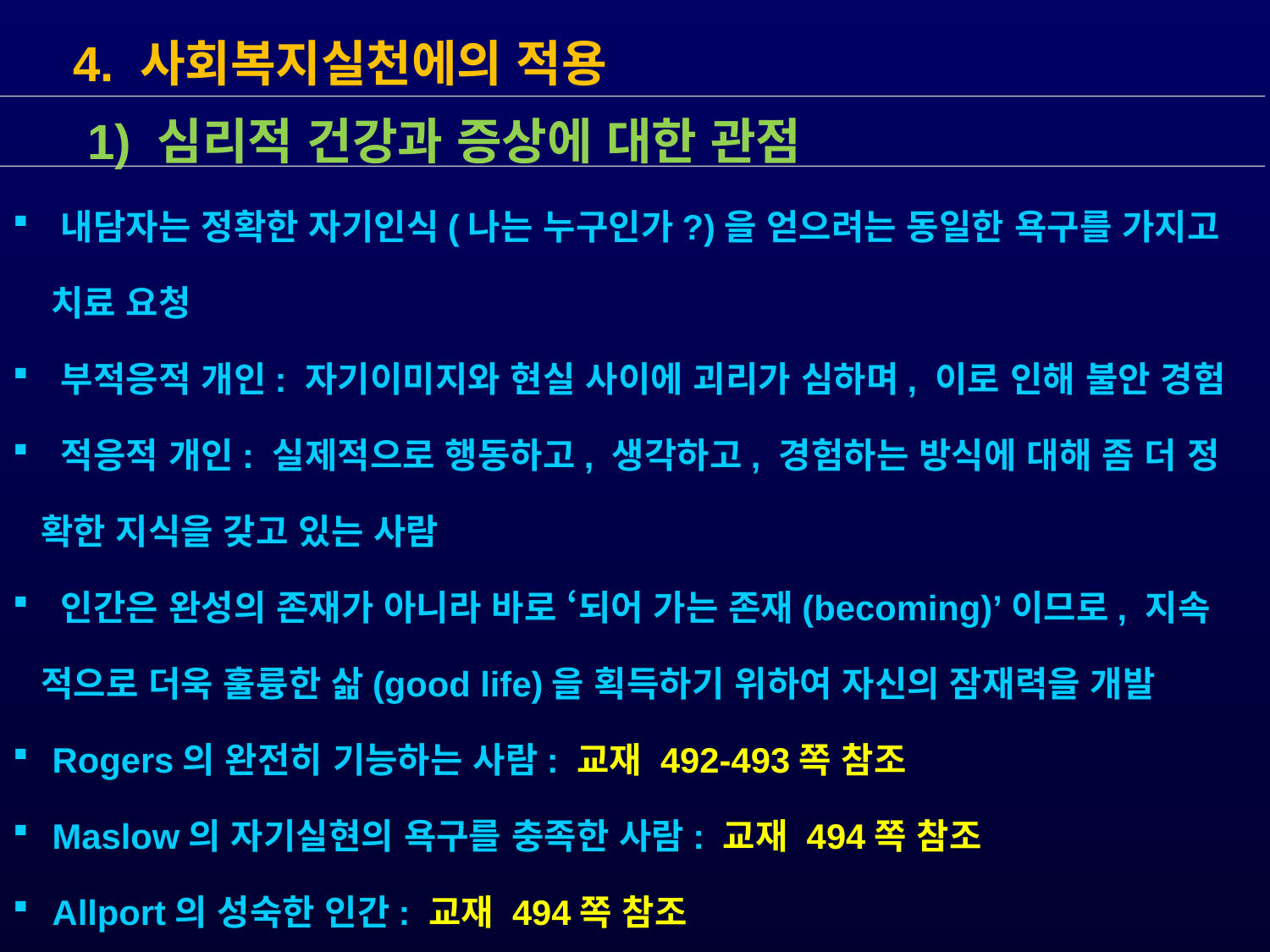

4. 사회복지실천에의 적용

 내담자는 정확한 자기인식(나는 누구인가?)을 얻으려는 동일한 욕구를 가지고
   치료 요청
 부적응적 개인: 자기이미지와 현실 사이에 괴리가 심하며, 이로 인해 불안 경험
 적응적 개인: 실제적으로 행동하고, 생각하고, 경험하는 방식에 대해 좀 더 정
  확한 지식을 갖고 있는 사람
 인간은 완성의 존재가 아니라 바로 ‘되어 가는 존재(becoming)’이므로, 지속
  적으로 더욱 훌륭한 삶(good life)을 획득하기 위하여 자신의 잠재력을 개발
 Rogers의 완전히 기능하는 사람: 교재 492-493쪽 참조
 Maslow의 자기실현의 욕구를 충족한 사람: 교재 494쪽 참조
 Allport의 성숙한 인간: 교재 494쪽 참조
  1) 심리적 건강과 증상에 대한 관점